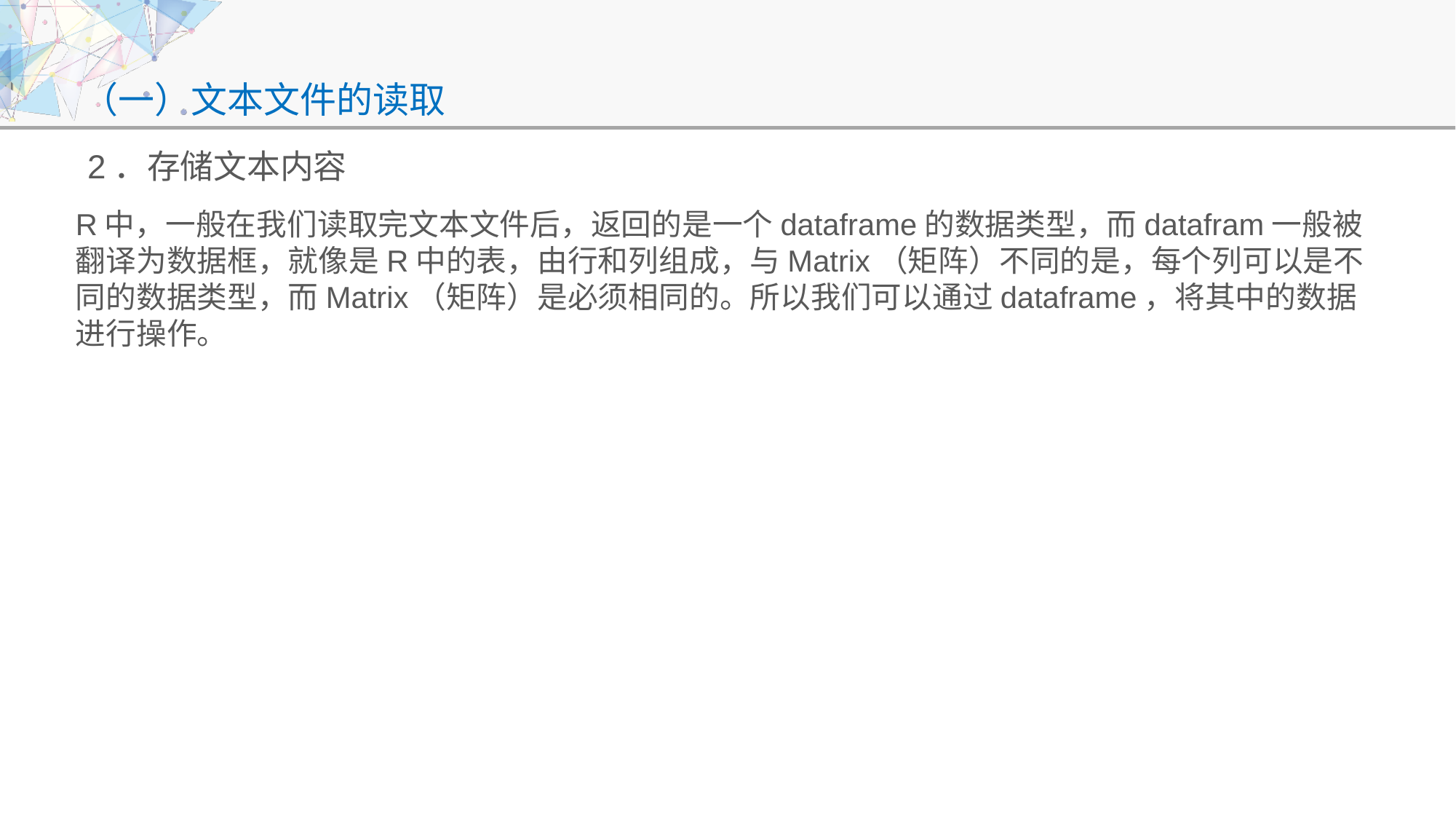

（一）文本文件的读取
#
2．存储文本内容
R中，一般在我们读取完文本文件后，返回的是一个dataframe的数据类型，而datafram一般被翻译为数据框，就像是R中的表，由行和列组成，与Matrix（矩阵）不同的是，每个列可以是不同的数据类型，而Matrix（矩阵）是必须相同的。所以我们可以通过dataframe，将其中的数据进行操作。